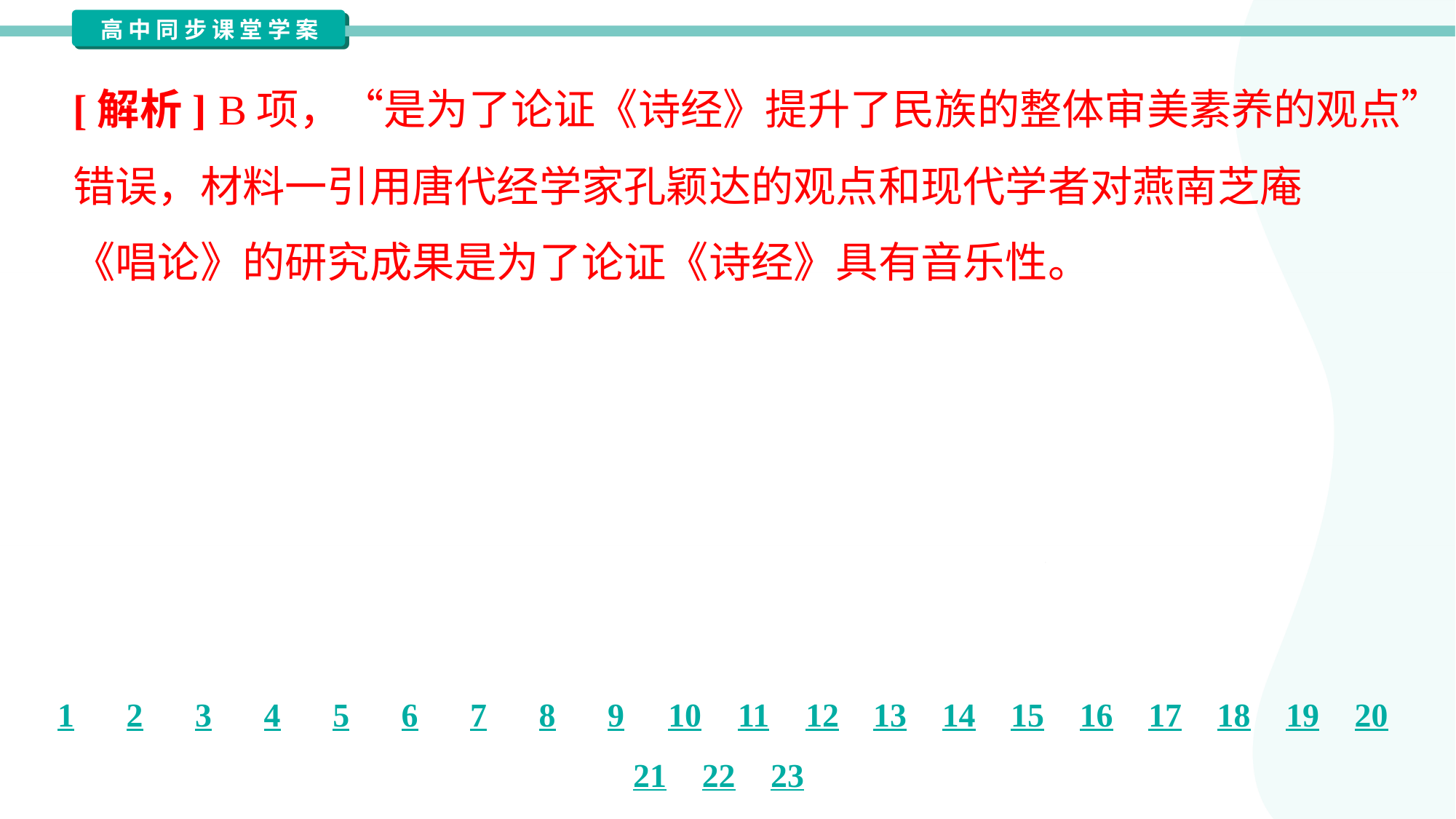

[解析] B项，“是为了论证《诗经》提升了民族的整体审美素养的观点”
错误，材料一引用唐代经学家孔颖达的观点和现代学者对燕南芝庵
《唱论》的研究成果是为了论证《诗经》具有音乐性。